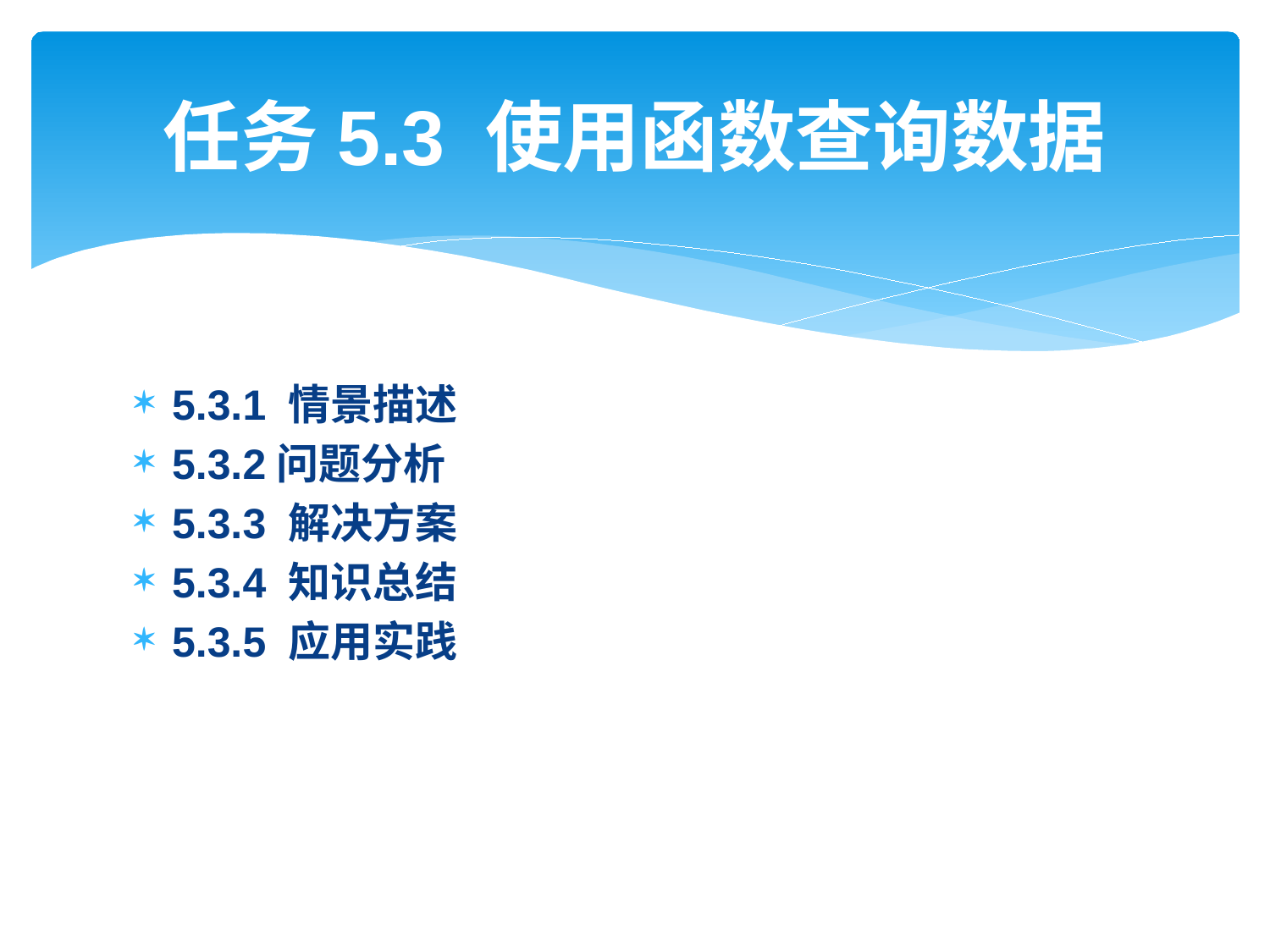

# 任务5.3 使用函数查询数据
5.3.1 情景描述
5.3.2问题分析
5.3.3 解决方案
5.3.4 知识总结
5.3.5 应用实践